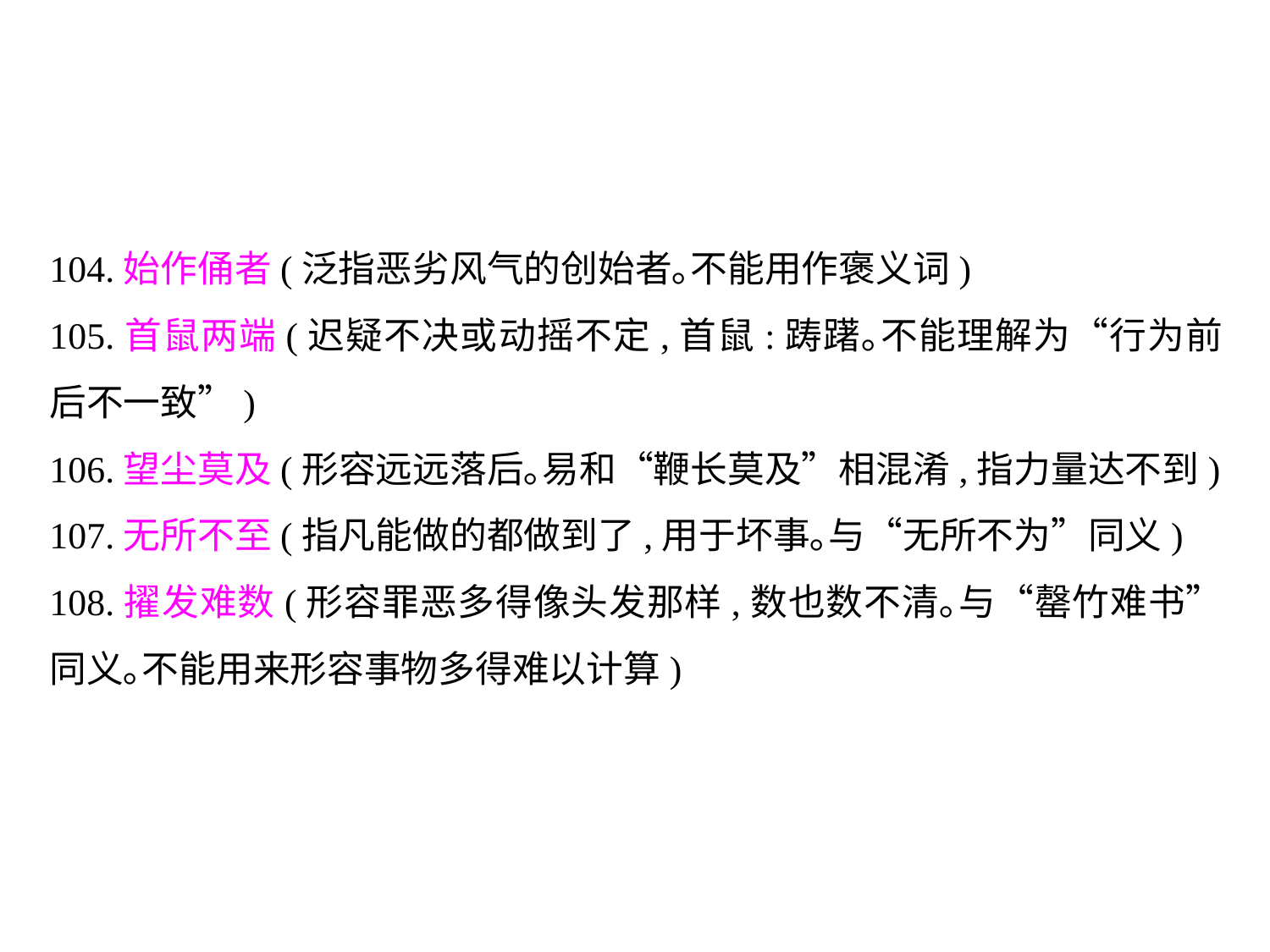

104.始作俑者(泛指恶劣风气的创始者｡不能用作褒义词)
105.首鼠两端(迟疑不决或动摇不定,首鼠:踌躇｡不能理解为“行为前后不一致”)
106.望尘莫及(形容远远落后｡易和“鞭长莫及”相混淆,指力量达不到)
107.无所不至(指凡能做的都做到了,用于坏事｡与“无所不为”同义)
108.擢发难数(形容罪恶多得像头发那样,数也数不清｡与“罄竹难书”同义｡不能用来形容事物多得难以计算)